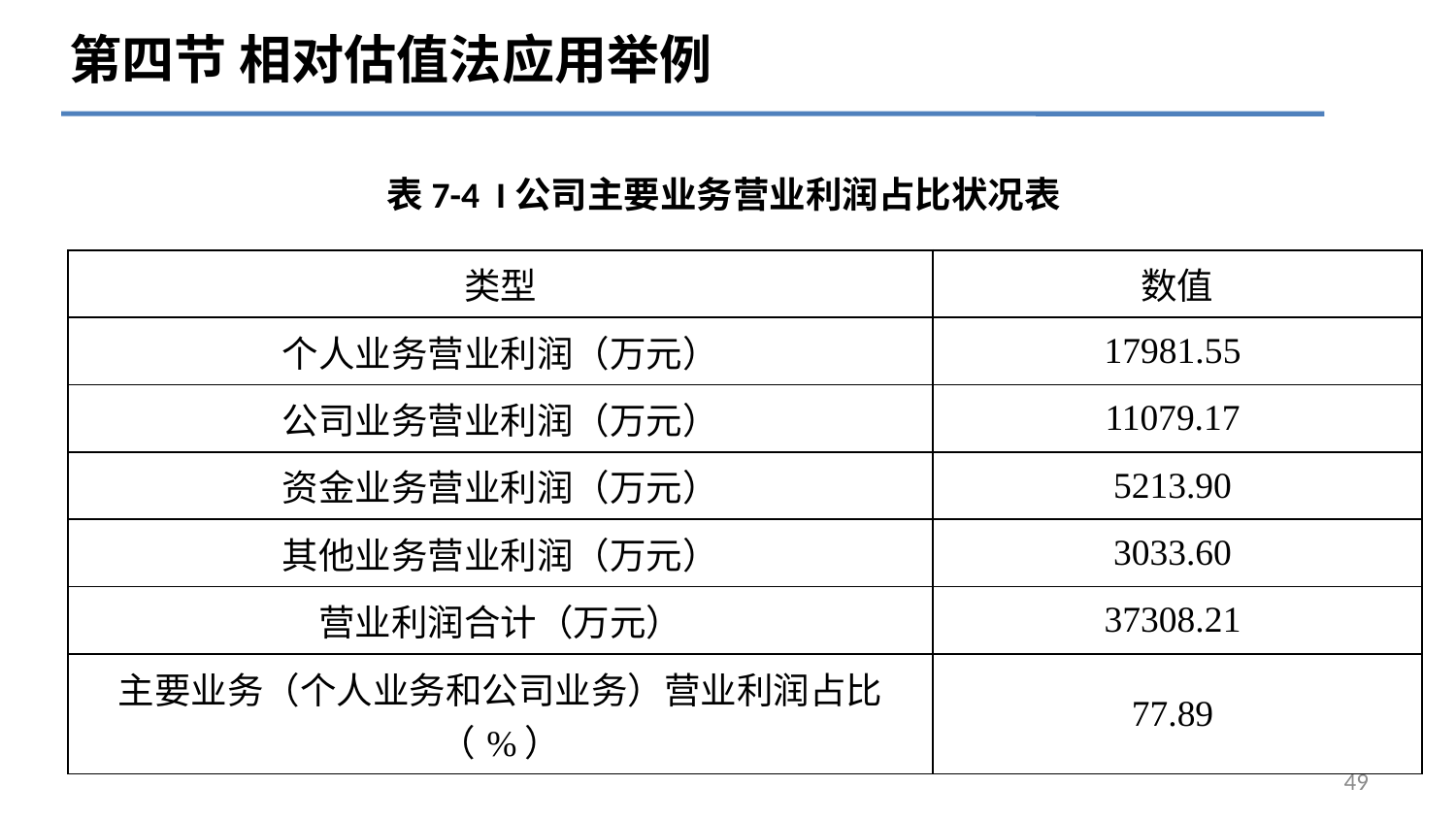

第四节 相对估值法应用举例
# 表7-4  I公司主要业务营业利润占比状况表
| 类型 | 数值 |
| --- | --- |
| 个人业务营业利润（万元） | 17981.55 |
| 公司业务营业利润（万元） | 11079.17 |
| 资金业务营业利润（万元） | 5213.90 |
| 其他业务营业利润（万元） | 3033.60 |
| 营业利润合计（万元） | 37308.21 |
| 主要业务（个人业务和公司业务）营业利润占比（%） | 77.89 |
49